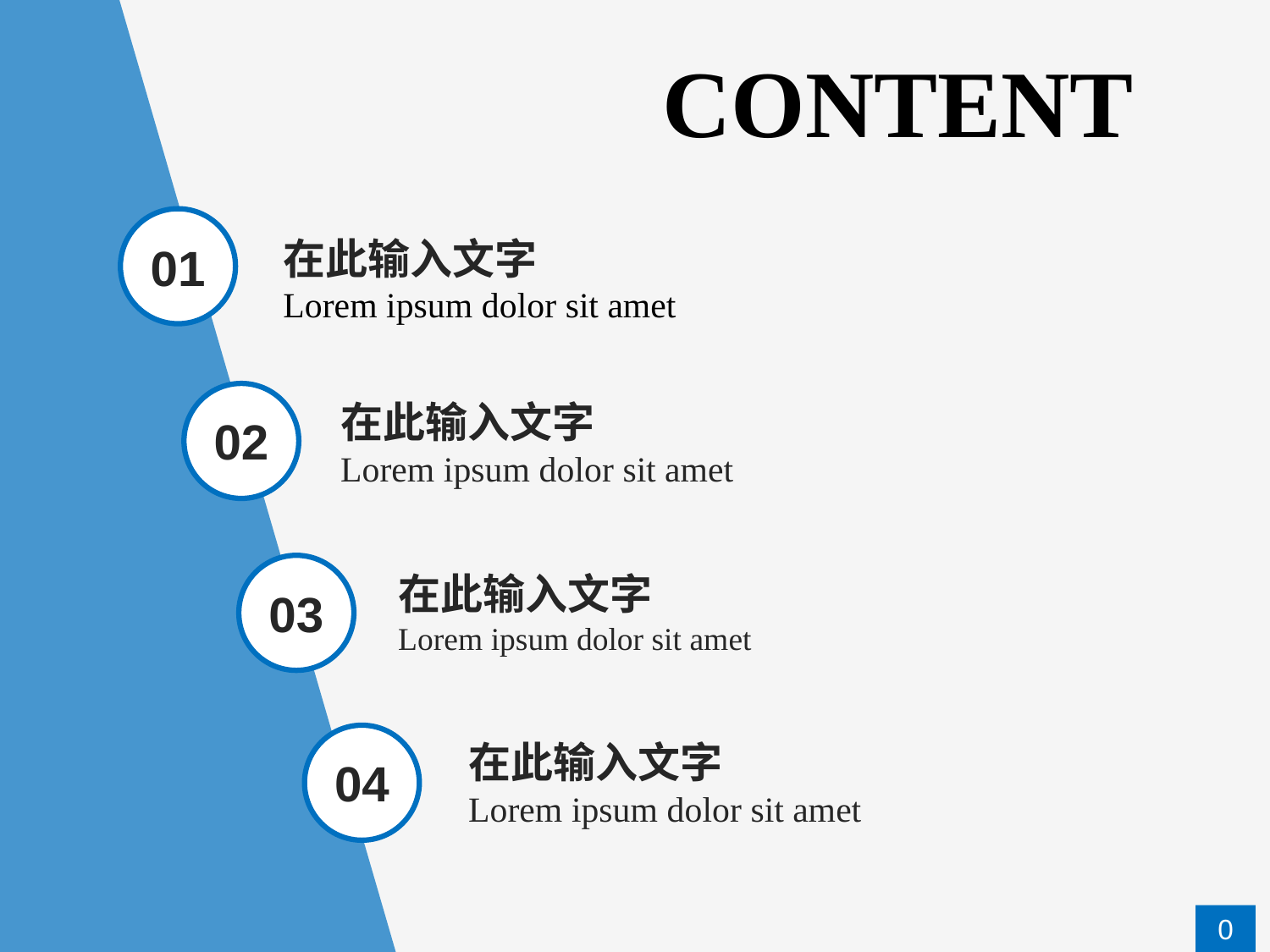

CONTENT

01
在此输入文字
Lorem ipsum dolor sit amet

02
在此输入文字
Lorem ipsum dolor sit amet

03
在此输入文字
Lorem ipsum dolor sit amet

04
在此输入文字
Lorem ipsum dolor sit amet
0